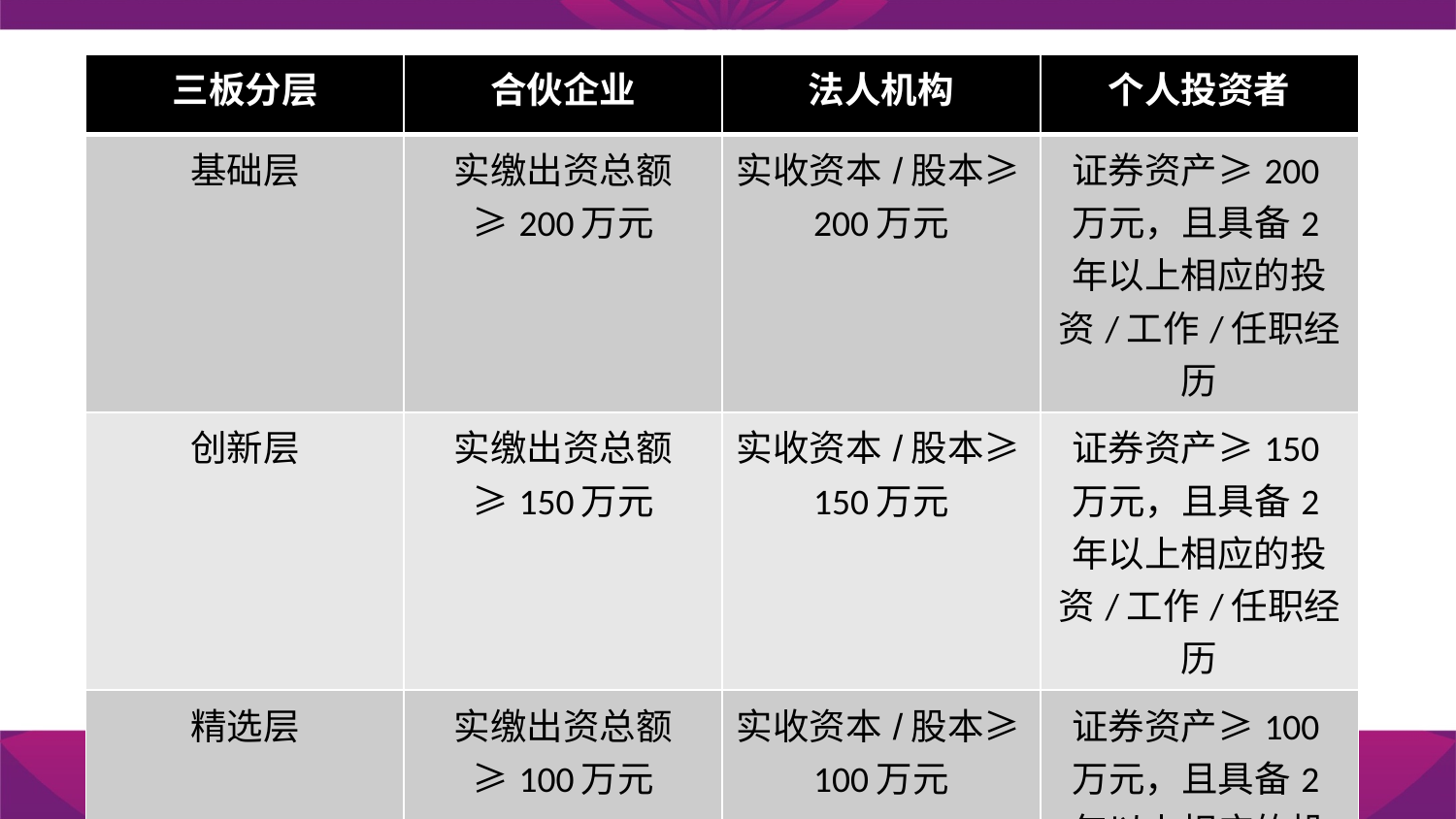

| 三板分层 | 合伙企业 | 法人机构 | 个人投资者 |
| --- | --- | --- | --- |
| 基础层 | 实缴出资总额≥200万元 | 实收资本/股本≥200万元 | 证券资产≥200万元，且具备2年以上相应的投资/工作/任职经历 |
| 创新层 | 实缴出资总额≥150万元 | 实收资本/股本≥150万元 | 证券资产≥150万元，且具备2年以上相应的投资/工作/任职经历 |
| 精选层 | 实缴出资总额≥100万元 | 实收资本/股本≥100万元 | 证券资产≥100万元，且具备2年以上相应的投资/工作/任职经历 |